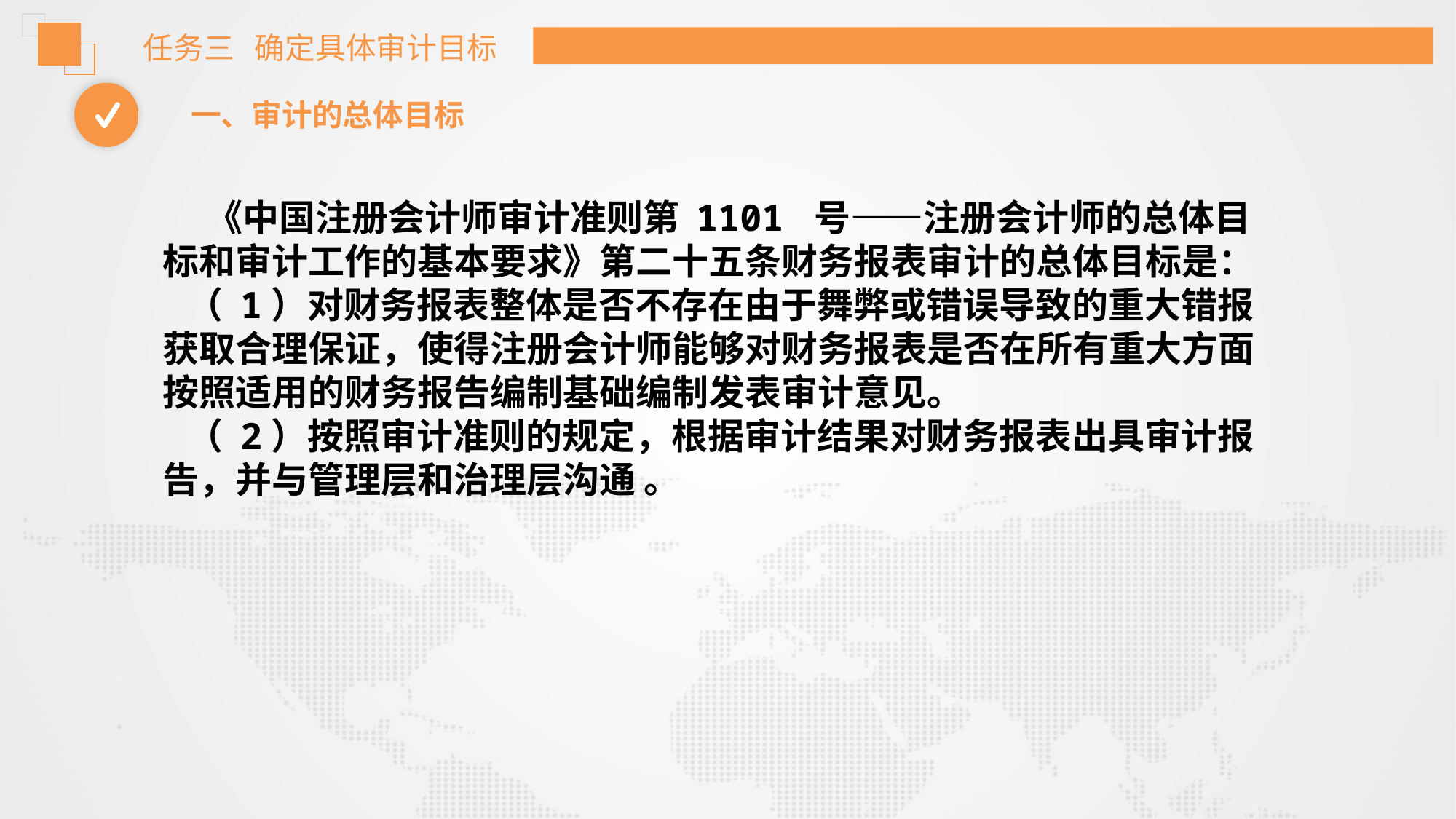

任务三   确定具体审计目标

一、审计的总体目标
      《中国注册会计师审计准则第 1101 号——注册会计师的总体目标和审计工作的基本要求》第二十五条财务报表审计的总体目标是：
   （ 1）对财务报表整体是否不存在由于舞弊或错误导致的重大错报获取合理保证，使得注册会计师能够对财务报表是否在所有重大方面按照适用的财务报告编制基础编制发表审计意见。
   （ 2）按照审计准则的规定，根据审计结果对财务报表出具审计报告，并与管理层和治理层沟通 。